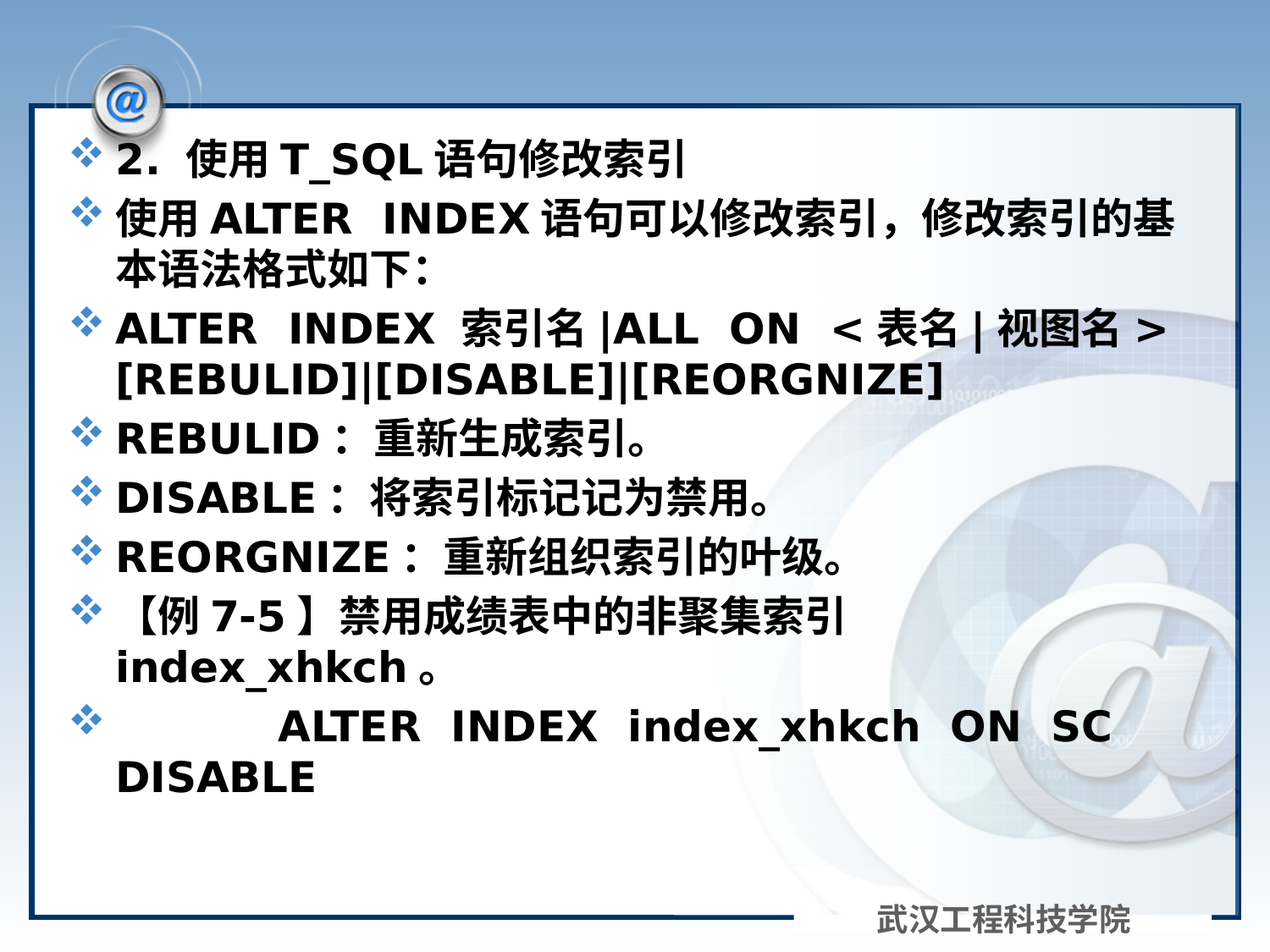

#
2. 使用T_SQL语句修改索引
使用ALTER  INDEX语句可以修改索引，修改索引的基本语法格式如下：
ALTER  INDEX 索引名|ALL  ON  <表名|视图名>  [REBULID]|[DISABLE]|[REORGNIZE]
REBULID：重新生成索引。
DISABLE：将索引标记记为禁用。
REORGNIZE：重新组织索引的叶级。
【例7-5】禁用成绩表中的非聚集索引index_xhkch。
           ALTER  INDEX  index_xhkch  ON  SC  DISABLE

武汉工程科技学院